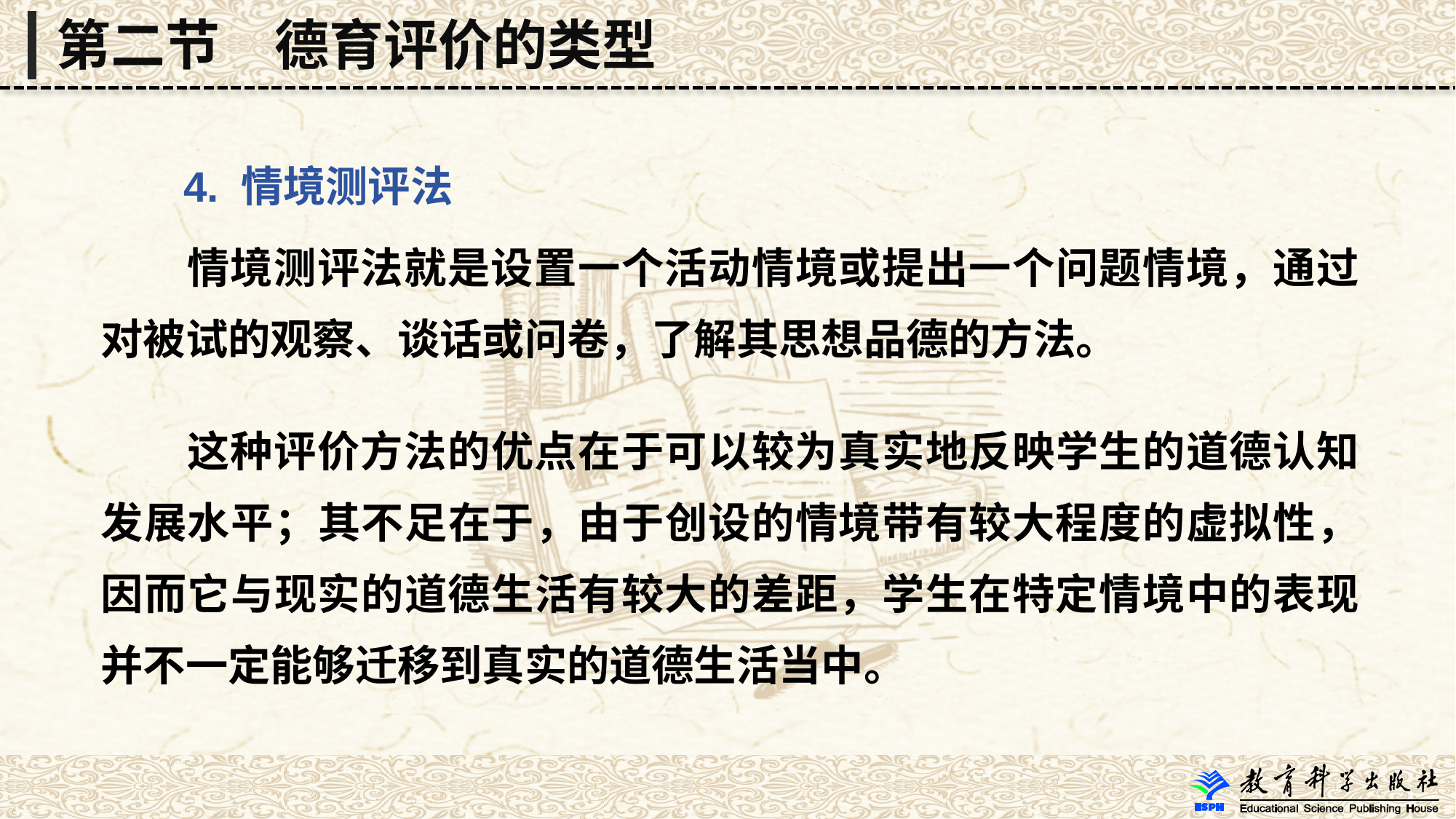

第二节　德育评价的类型
       4. 情境测评法

       情境测评法就是设置一个活动情境或提出一个问题情境，通过对被试的观察、谈话或问卷，了解其思想品德的方法。

       这种评价方法的优点在于可以较为真实地反映学生的道德认知发展水平；其不足在于，由于创设的情境带有较大程度的虚拟性，因而它与现实的道德生活有较大的差距，学生在特定情境中的表现并不一定能够迁移到真实的道德生活当中。